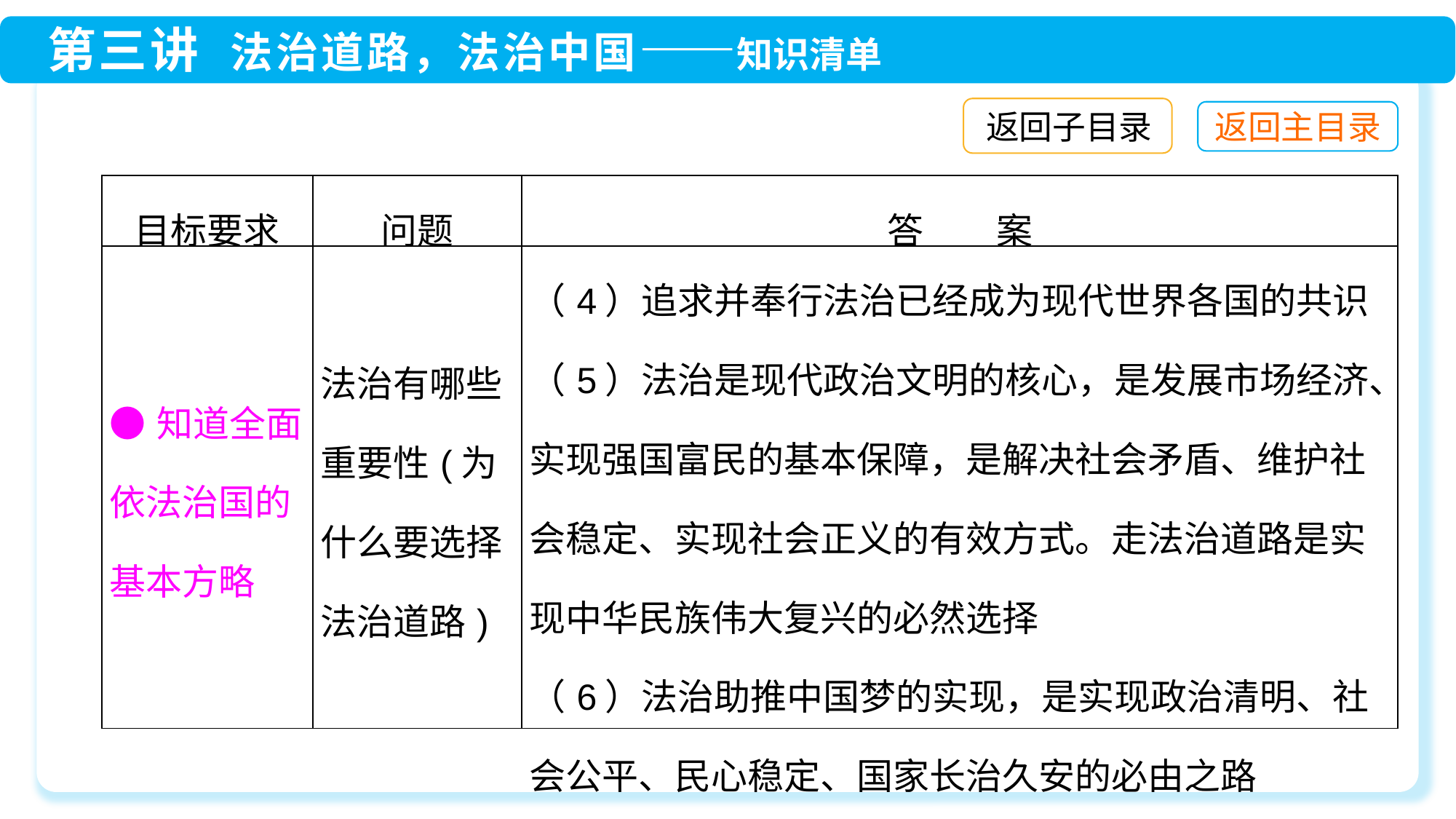

返回子目录
| 目标要求 | 问题 | 答　　案 |
| --- | --- | --- |
| ●知道全面依法治国的基本方略 | 法治有哪些重要性(为什么要选择法治道路) | （4）追求并奉行法治已经成为现代世界各国的共识 （5）法治是现代政治文明的核心，是发展市场经济、实现强国富民的基本保障，是解决社会矛盾、维护社会稳定、实现社会正义的有效方式。走法治道路是实现中华民族伟大复兴的必然选择 （6）法治助推中国梦的实现，是实现政治清明、社会公平、民心稳定、国家长治久安的必由之路 |